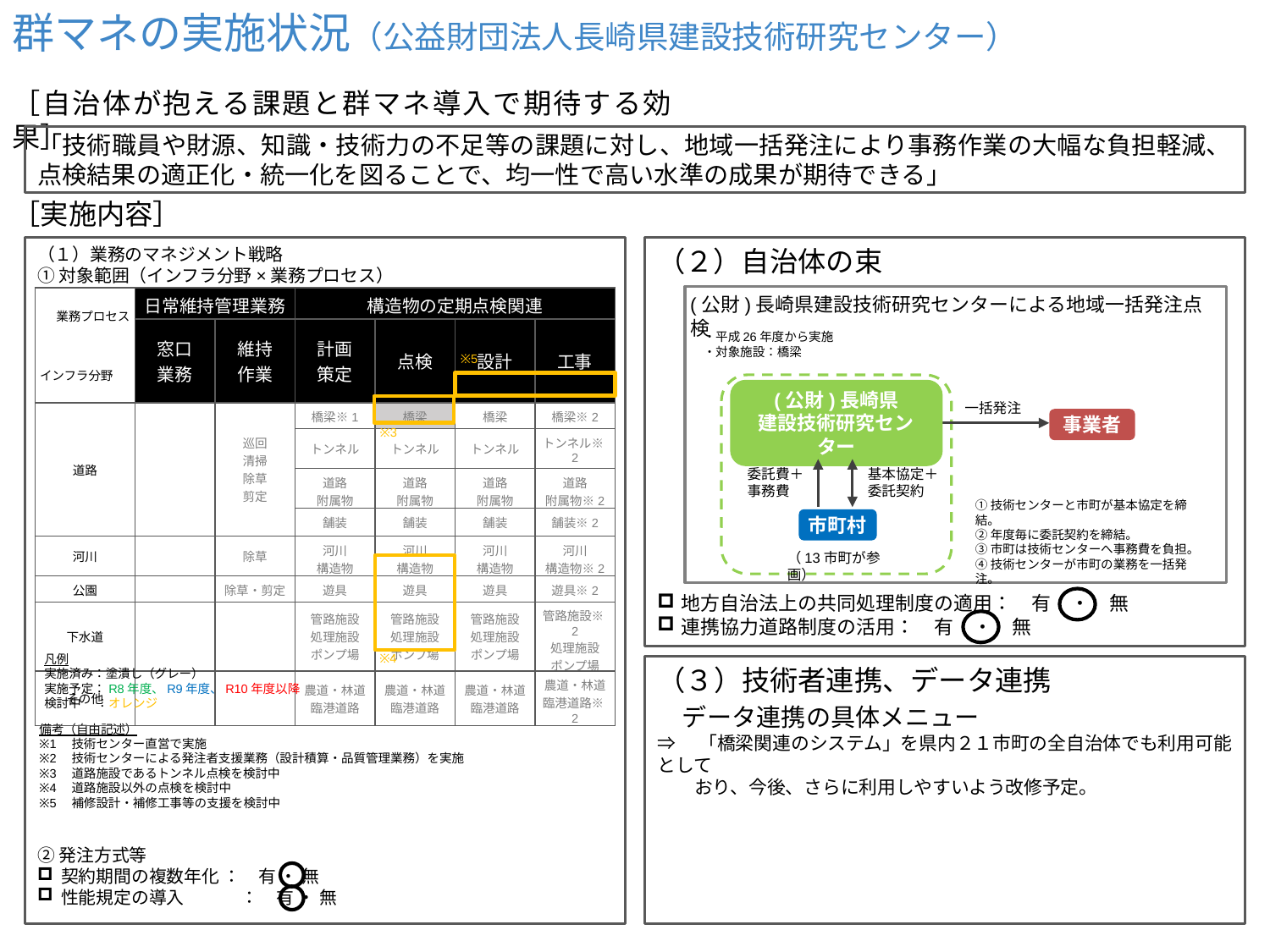

群マネの実施状況（公益財団法人長崎県建設技術研究センター）
［自治体が抱える課題と群マネ導入で期待する効果］
「技術職員や財源、知識・技術力の不足等の課題に対し、地域一括発注により事務作業の大幅な負担軽減、点検結果の適正化・統一化を図ることで、均一性で高い水準の成果が期待できる」
［実施内容］
（１）業務のマネジメント戦略
（２）自治体の束
①対象範囲（インフラ分野×業務プロセス）
(公財)長崎県建設技術研究センターによる地域一括発注点検
| 業務プロセス インフラ分野 | 日常維持管理業務 |  | 構造物の定期点検関連 |  |  |  |
| --- | --- | --- | --- | --- | --- | --- |
|  | 窓口 業務 | 維持 作業 | 計画 策定 | 点検 | 設計 | 工事 |
| 道路 |  | 巡回 清掃 除草 剪定 | 橋梁※1 | 橋梁 | 橋梁 | 橋梁※2 |
|  |  |  | トンネル | トンネル | トンネル | トンネル※2 |
|  |  |  | 道路 附属物 | 道路 附属物 | 道路 附属物 | 道路 附属物※2 |
|  |  |  | 舗装 | 舗装 | 舗装 | 舗装※2 |
| 河川 |  | 除草 | 河川 構造物 | 河川 構造物 | 河川 構造物 | 河川 構造物※2 |
| 公園 |  | 除草・剪定 | 遊具 | 遊具 | 遊具 | 遊具※2 |
| 下水道 |  |  | 管路施設 処理施設 ポンプ場 | 管路施設 処理施設 ポンプ場 | 管路施設 処理施設 ポンプ場 | 管路施設※2 処理施設 ポンプ場 |
| その他 |  |  | 農道・林道 臨港道路 | 農道・林道 臨港道路 | 農道・林道 臨港道路 | 農道・林道 臨港道路※2 |
・平成26年度から実施
・対象施設：橋梁
※5

一括発注
(公財)長崎県
建設技術研究センター

事業者
※3
基本協定＋
委託契約
委託費＋
事務費
①技術センターと市町が基本協定を締結。
②年度毎に委託契約を締結。
③市町は技術センターへ事務費を負担。
④技術センターが市町の業務を一括発注。
市町村
（13市町が参画）

地方自治法上の共同処理制度の適用：　有　・　無
連携協力道路制度の活用：　有　・　無

※4
凡例
実施済み：塗潰し（グレー）
実施予定：R8年度、R9年度、R10年度以降
検討中　 ：オレンジ
（３）技術者連携、データ連携
　データ連携の具体メニュー
⇒　「橋梁関連のシステム」を県内２１市町の全自治体でも利用可能として
　　おり、今後、さらに利用しやすいよう改修予定。
備考（自由記述）
※1　技術センター直営で実施
※2　技術センターによる発注者支援業務（設計積算・品質管理業務）を実施
※3　道路施設であるトンネル点検を検討中
※4　道路施設以外の点検を検討中
※5　補修設計・補修工事等の支援を検討中
②発注方式等
契約期間の複数年化 ：　有 ・ 無
性能規定の導入　　　 ：　有 ・ 無